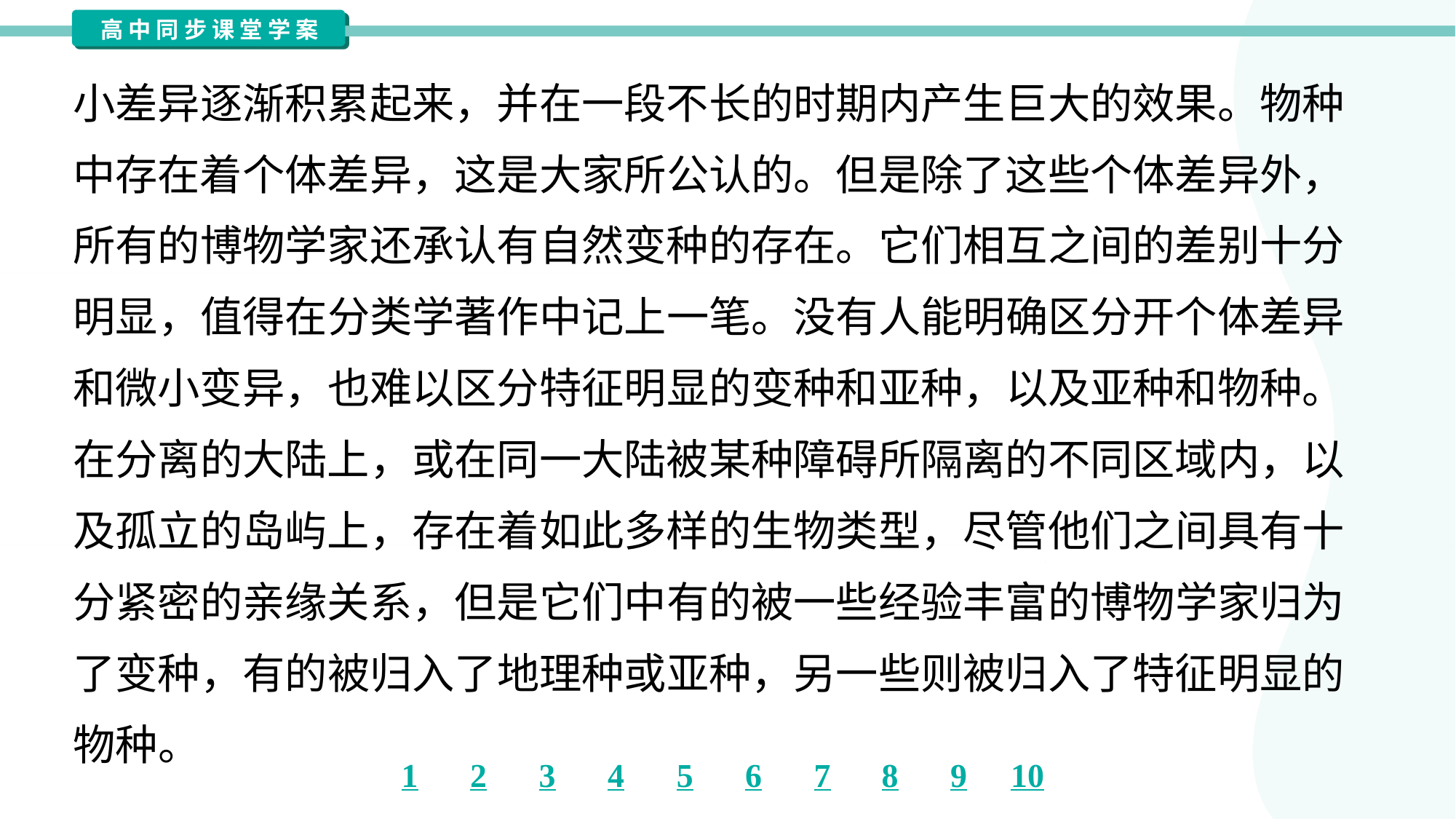

小差异逐渐积累起来，并在一段不长的时期内产生巨大的效果。物种
中存在着个体差异，这是大家所公认的。但是除了这些个体差异外，
所有的博物学家还承认有自然变种的存在。它们相互之间的差别十分
明显，值得在分类学著作中记上一笔。没有人能明确区分开个体差异
和微小变异，也难以区分特征明显的变种和亚种，以及亚种和物种。
在分离的大陆上，或在同一大陆被某种障碍所隔离的不同区域内，以
及孤立的岛屿上，存在着如此多样的生物类型，尽管他们之间具有十
分紧密的亲缘关系，但是它们中有的被一些经验丰富的博物学家归为
了变种，有的被归入了地理种或亚种，另一些则被归入了特征明显的
物种。